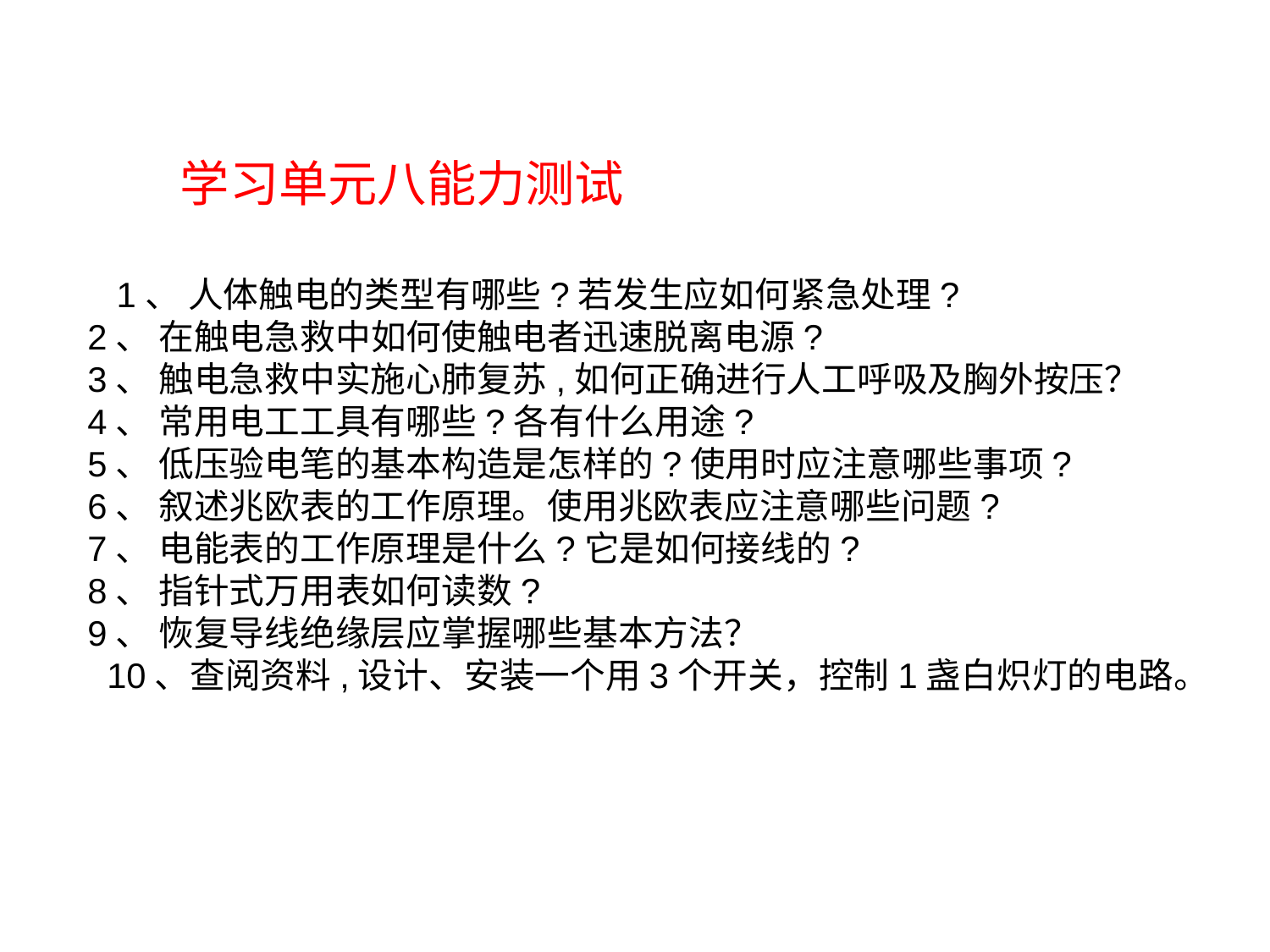

学习单元八能力测试
   1、 人体触电的类型有哪些?若发生应如何紧急处理?
2、 在触电急救中如何使触电者迅速脱离电源?
3、 触电急救中实施心肺复苏,如何正确进行人工呼吸及胸外按压？
4、 常用电工工具有哪些?各有什么用途?
5、 低压验电笔的基本构造是怎样的?使用时应注意哪些事项?
6、 叙述兆欧表的工作原理。使用兆欧表应注意哪些问题?
7、 电能表的工作原理是什么?它是如何接线的?
8、 指针式万用表如何读数?
9、 恢复导线绝缘层应掌握哪些基本方法？
  10、查阅资料,设计、安装一个用3个开关，控制1盏白炽灯的电路。